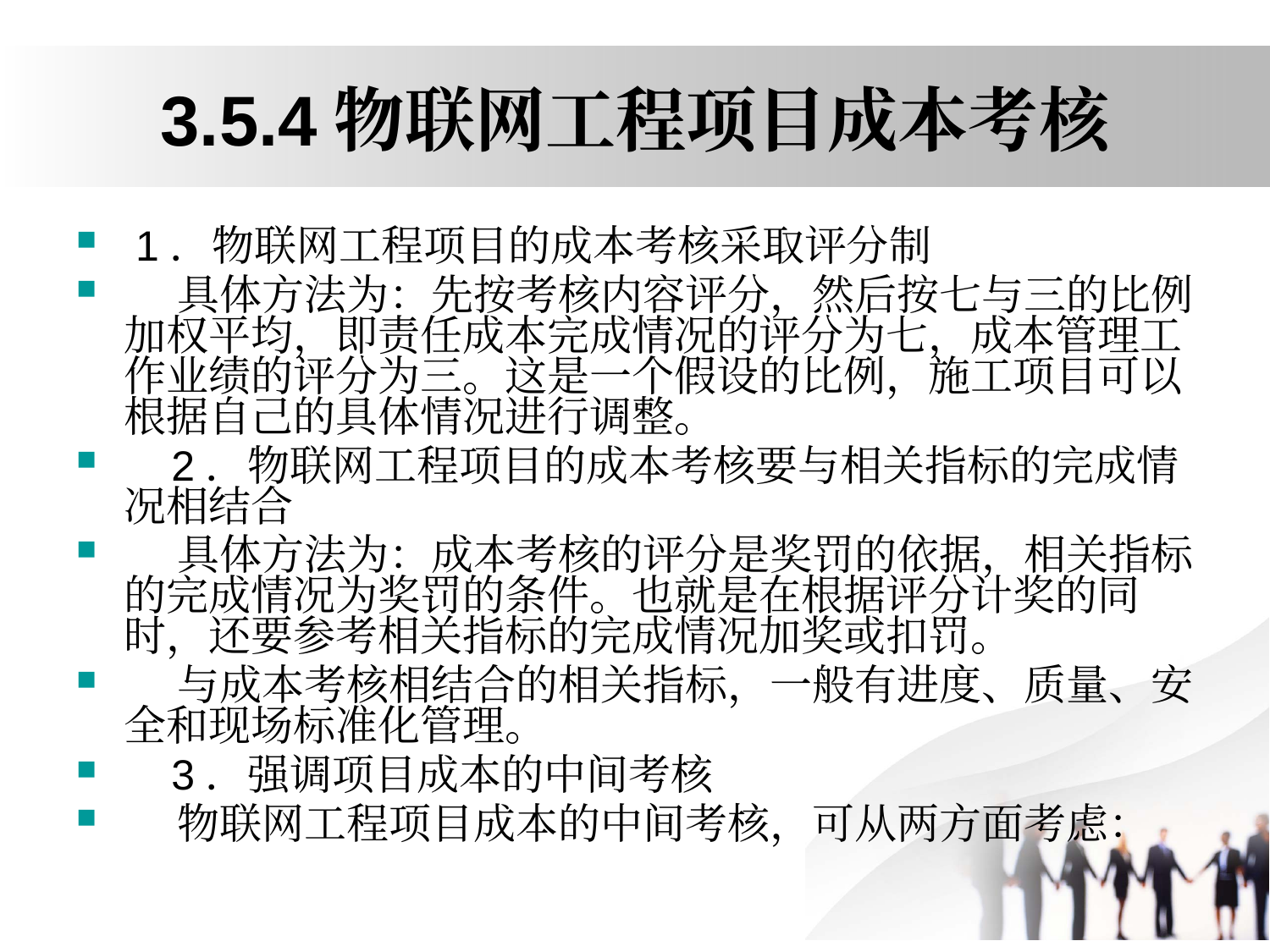

# 3.5.4物联网工程项目成本考核
 1．物联网工程项目的成本考核采取评分制
    具体方法为：先按考核内容评分，然后按七与三的比例加权平均，即责任成本完成情况的评分为七，成本管理工作业绩的评分为三。这是一个假设的比例，施工项目可以根据自己的具体情况进行调整。
    2．物联网工程项目的成本考核要与相关指标的完成情况相结合
    具体方法为：成本考核的评分是奖罚的依据，相关指标的完成情况为奖罚的条件。也就是在根据评分计奖的同时，还要参考相关指标的完成情况加奖或扣罚。
    与成本考核相结合的相关指标，一般有进度、质量、安全和现场标准化管理。
    3．强调项目成本的中间考核
    物联网工程项目成本的中间考核，可从两方面考虑：